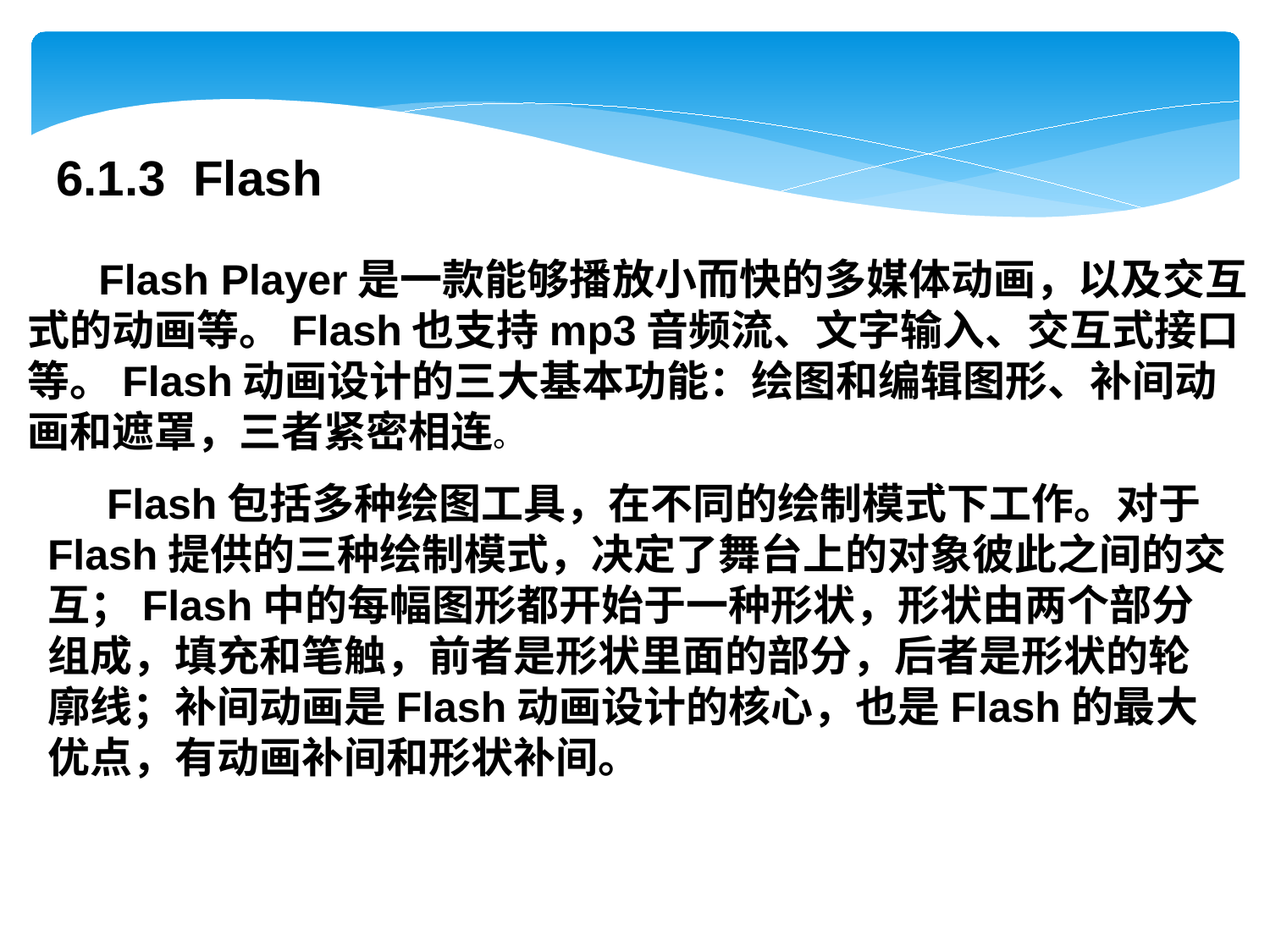

6.1.3  Flash
      Flash Player是一款能够播放小而快的多媒体动画，以及交互
式的动画等。Flash也支持mp3音频流、文字输入、交互式接口
等。Flash动画设计的三大基本功能：绘图和编辑图形、补间动
画和遮罩，三者紧密相连。
     Flash包括多种绘图工具，在不同的绘制模式下工作。对于Flash提供的三种绘制模式，决定了舞台上的对象彼此之间的交互；Flash中的每幅图形都开始于一种形状，形状由两个部分组成，填充和笔触，前者是形状里面的部分，后者是形状的轮廓线；补间动画是Flash动画设计的核心，也是Flash的最大优点，有动画补间和形状补间。